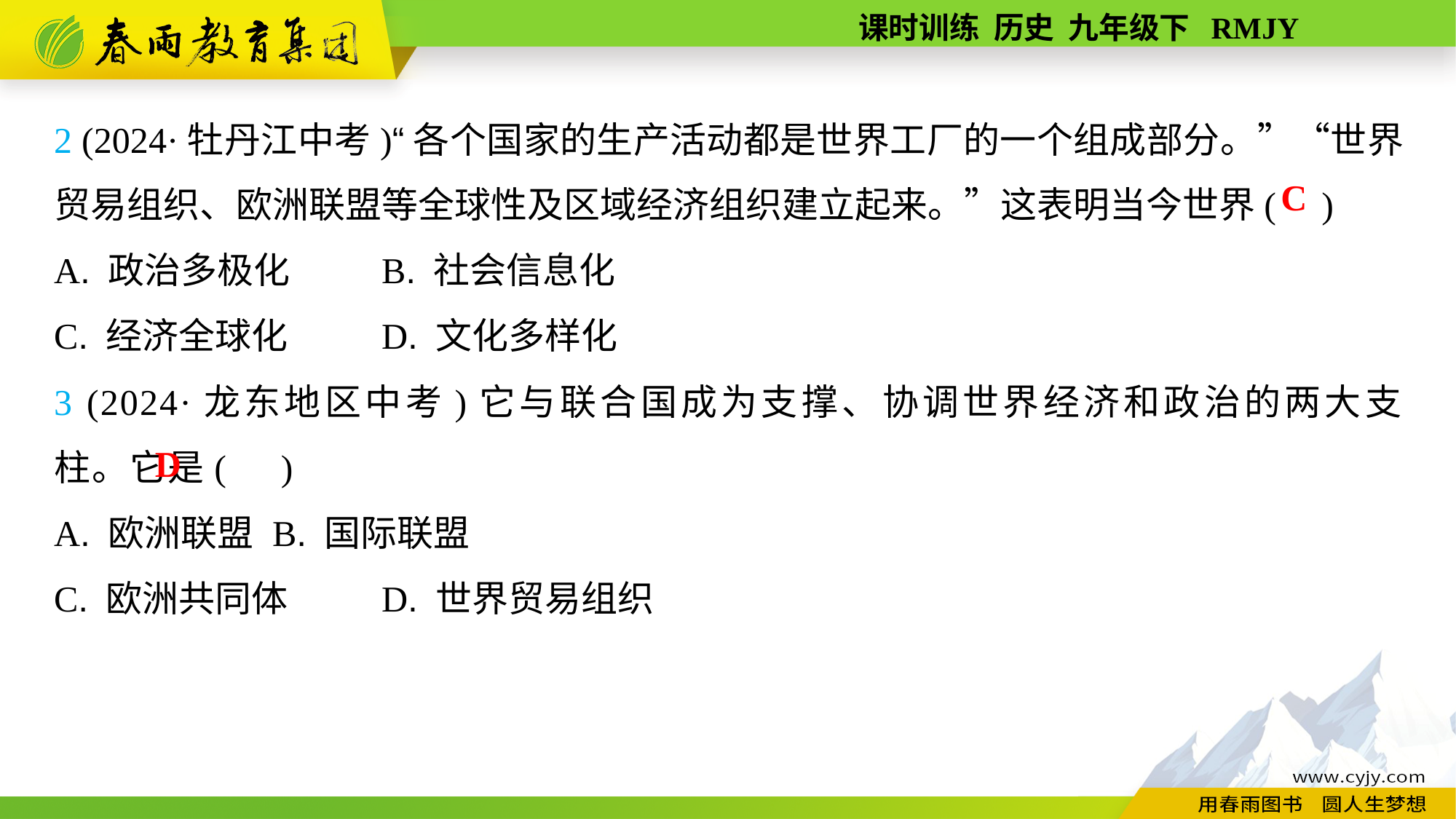

2 (2024·牡丹江中考)“各个国家的生产活动都是世界工厂的一个组成部分。”“世界贸易组织、欧洲联盟等全球性及区域经济组织建立起来。”这表明当今世界(     )
A. 政治多极化	B. 社会信息化
C. 经济全球化	D. 文化多样化
3 (2024·龙东地区中考)它与联合国成为支撑、协调世界经济和政治的两大支柱。它是(     )
A. 欧洲联盟	B. 国际联盟
C. 欧洲共同体	D. 世界贸易组织

C
D